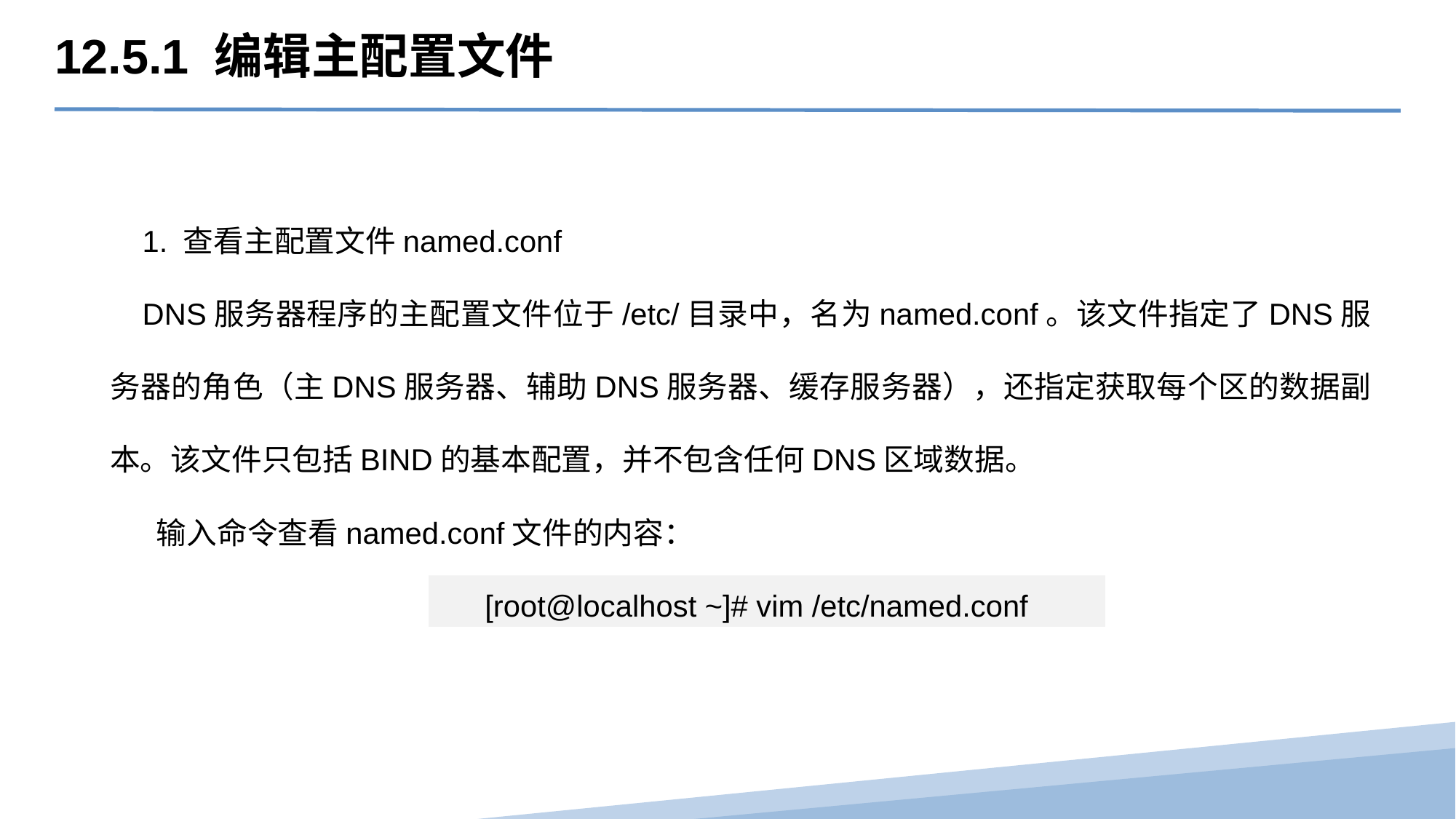

12.5.1 编辑主配置文件
1. 查看主配置文件named.conf
DNS服务器程序的主配置文件位于/etc/目录中，名为named.conf。该文件指定了DNS服务器的角色（主DNS服务器、辅助DNS服务器、缓存服务器），还指定获取每个区的数据副本。该文件只包括BIND的基本配置，并不包含任何DNS区域数据。
 输入命令查看named.conf文件的内容：
[root@localhost ~]# vim /etc/named.conf